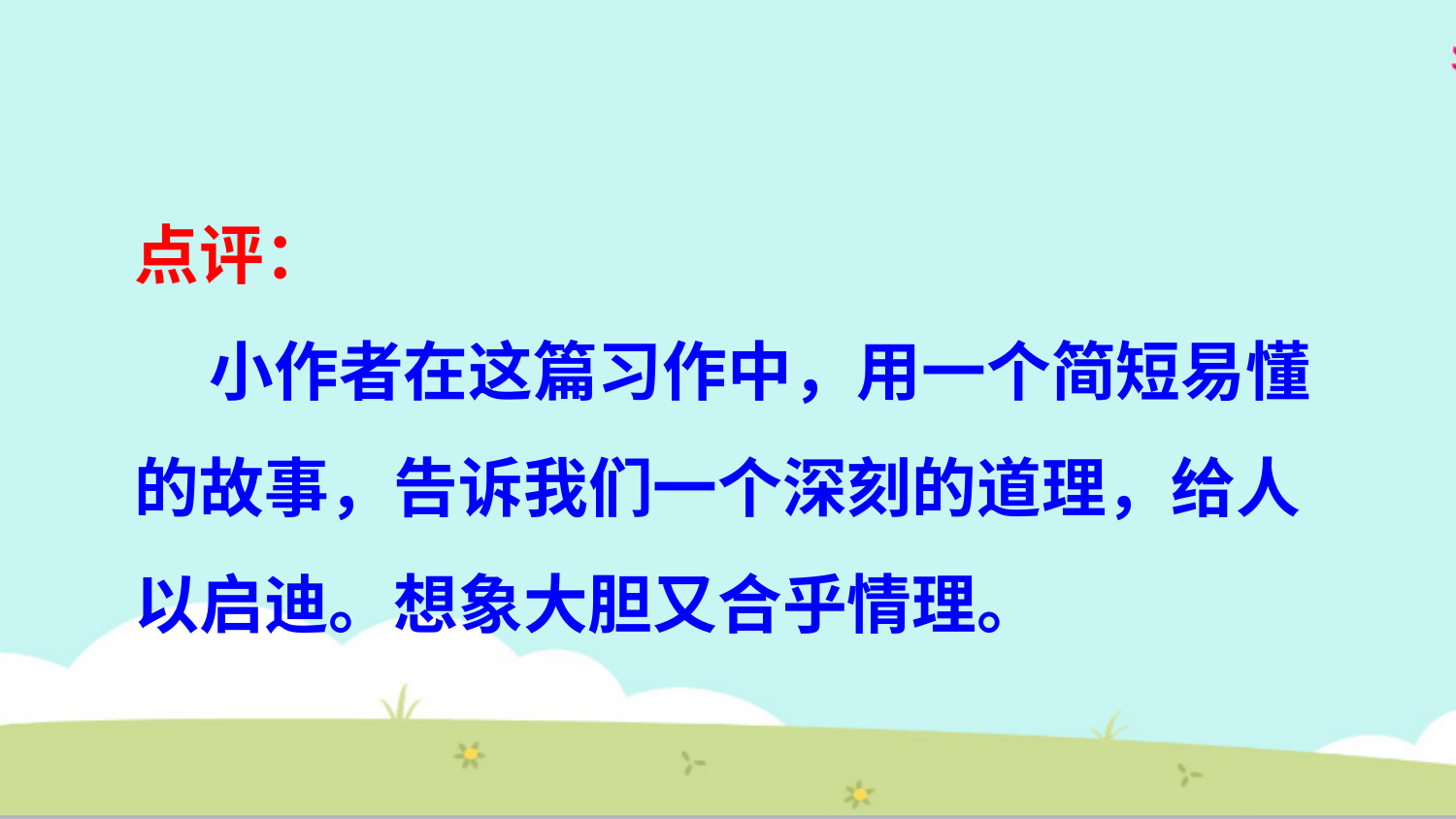

点评：
    小作者在这篇习作中，用一个简短易懂的故事，告诉我们一个深刻的道理，给人以启迪。想象大胆又合乎情理。